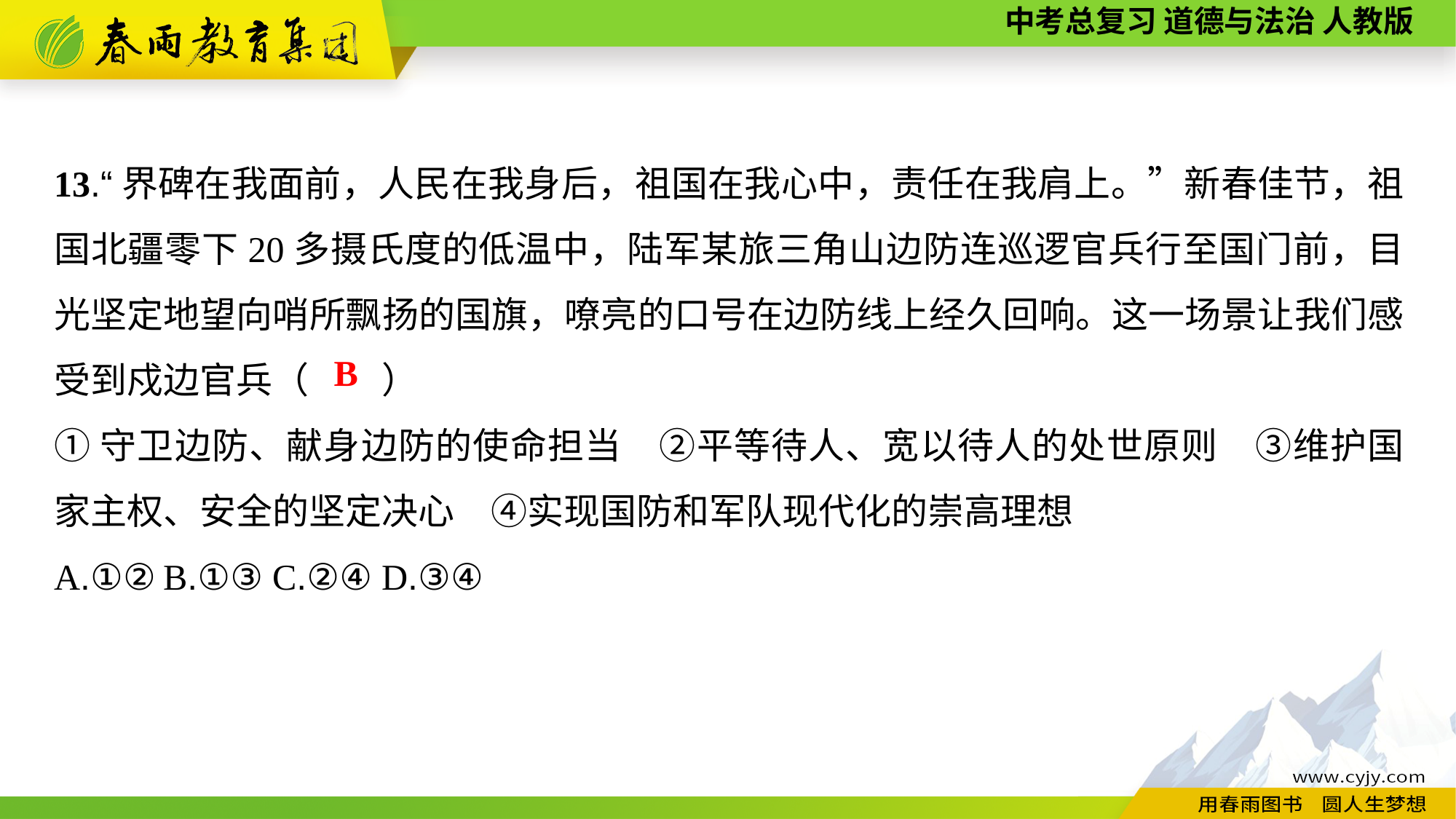

13.“界碑在我面前，人民在我身后，祖国在我心中，责任在我肩上。”新春佳节，祖国北疆零下20多摄氏度的低温中，陆军某旅三角山边防连巡逻官兵行至国门前，目光坚定地望向哨所飘扬的国旗，嘹亮的口号在边防线上经久回响。这一场景让我们感受到戍边官兵（　　）
①守卫边防、献身边防的使命担当　②平等待人、宽以待人的处世原则　③维护国家主权、安全的坚定决心　④实现国防和军队现代化的崇高理想
A.①②	B.①③	C.②④	D.③④
B